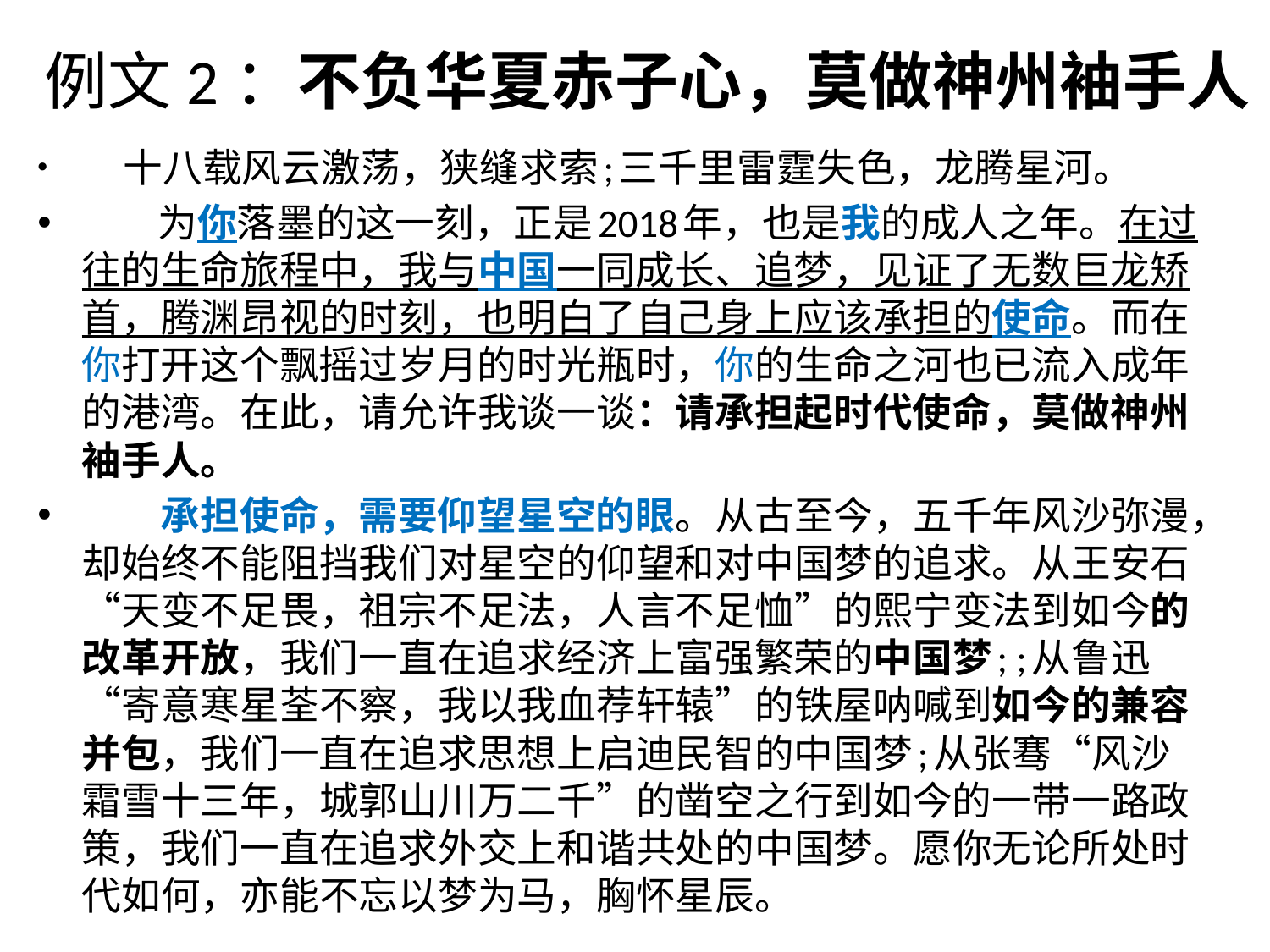

# 例文2：不负华夏赤子心，莫做神州袖手人
      十八载风云激荡，狭缝求索;三千里雷霆失色，龙腾星河。
        为你落墨的这一刻，正是2018年，也是我的成人之年。在过往的生命旅程中，我与中国一同成长、追梦，见证了无数巨龙矫首，腾渊昂视的时刻，也明白了自己身上应该承担的使命。而在你打开这个飘摇过岁月的时光瓶时，你的生命之河也已流入成年的港湾。在此，请允许我谈一谈：请承担起时代使命，莫做神州袖手人。
　　承担使命，需要仰望星空的眼。从古至今，五千年风沙弥漫，却始终不能阻挡我们对星空的仰望和对中国梦的追求。从王安石“天变不足畏，祖宗不足法，人言不足恤”的熙宁变法到如今的改革开放，我们一直在追求经济上富强繁荣的中国梦; ;从鲁迅“寄意寒星荃不察，我以我血荐轩辕”的铁屋呐喊到如今的兼容并包，我们一直在追求思想上启迪民智的中国梦;从张骞“风沙霜雪十三年，城郭山川万二千”的凿空之行到如今的一带一路政策，我们一直在追求外交上和谐共处的中国梦。愿你无论所处时代如何，亦能不忘以梦为马，胸怀星辰。